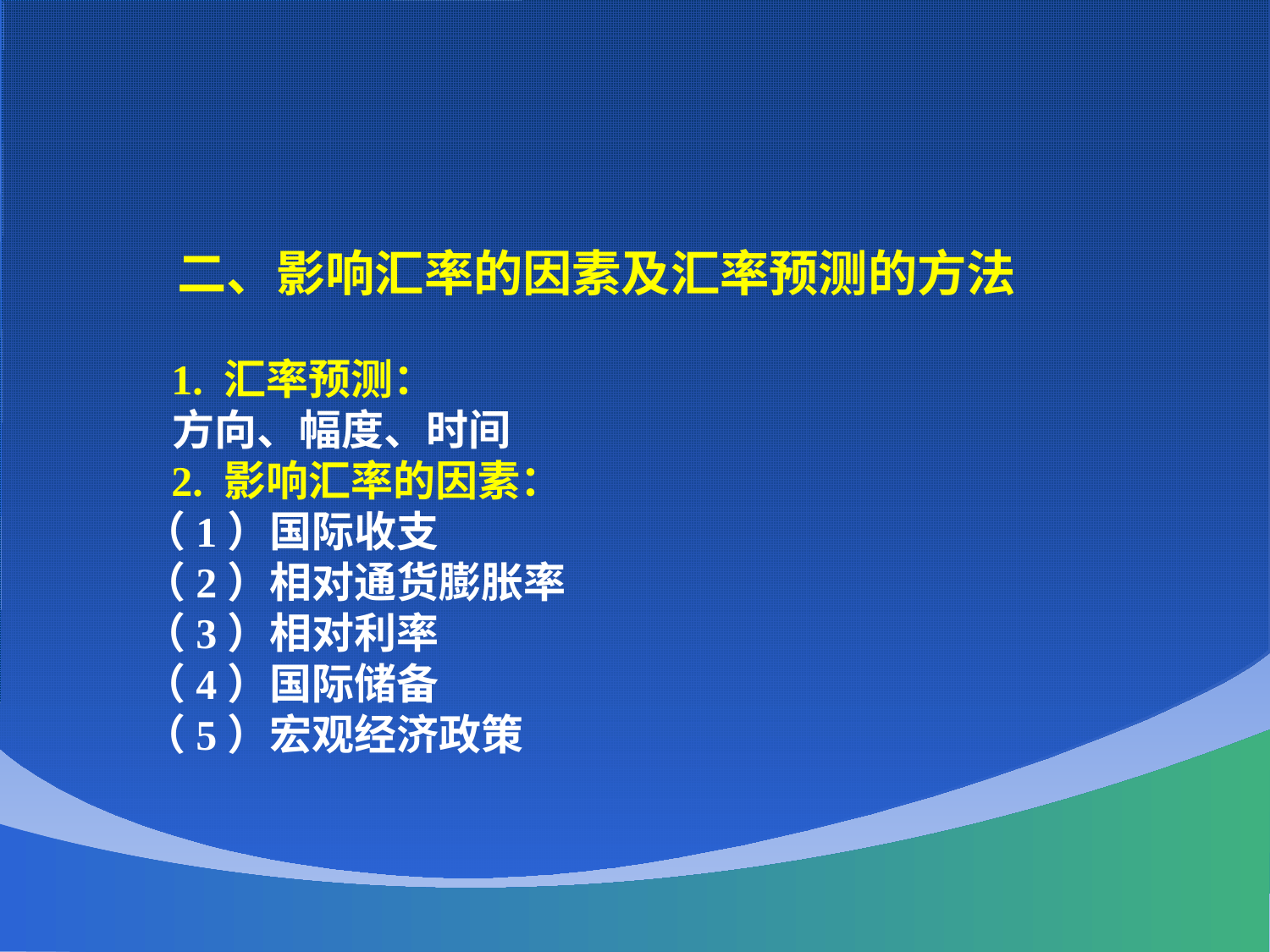

二、影响汇率的因素及汇率预测的方法

         1. 汇率预测：
         方向、幅度、时间
         2. 影响汇率的因素：
      （1）国际收支
      （2）相对通货膨胀率
      （3）相对利率
      （4）国际储备
      （5）宏观经济政策